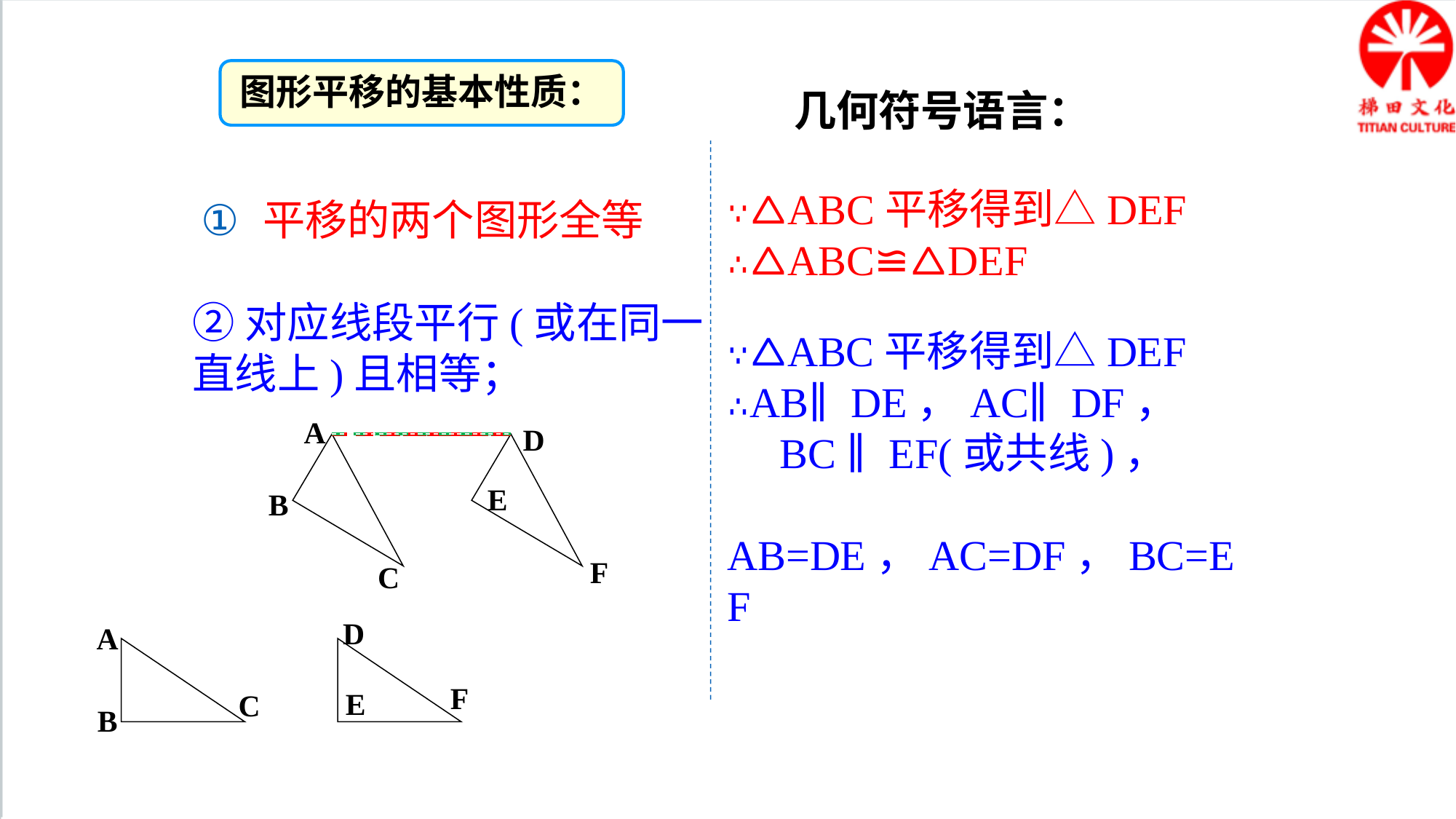

图形平移的基本性质：
几何符号语言：
∵△ABC平移得到△DEF
∴△ABC≌△DEF
平移的两个图形全等
②对应线段平行(或在同一直线上)且相等；
∵△ABC平移得到△DEF
∴AB∥DE，AC∥DF，
　BC ∥EF(或共线)，
　AB=DE，AC=DF，BC=EF
A
D

E
B
F
C

D
A

F
E
C
B